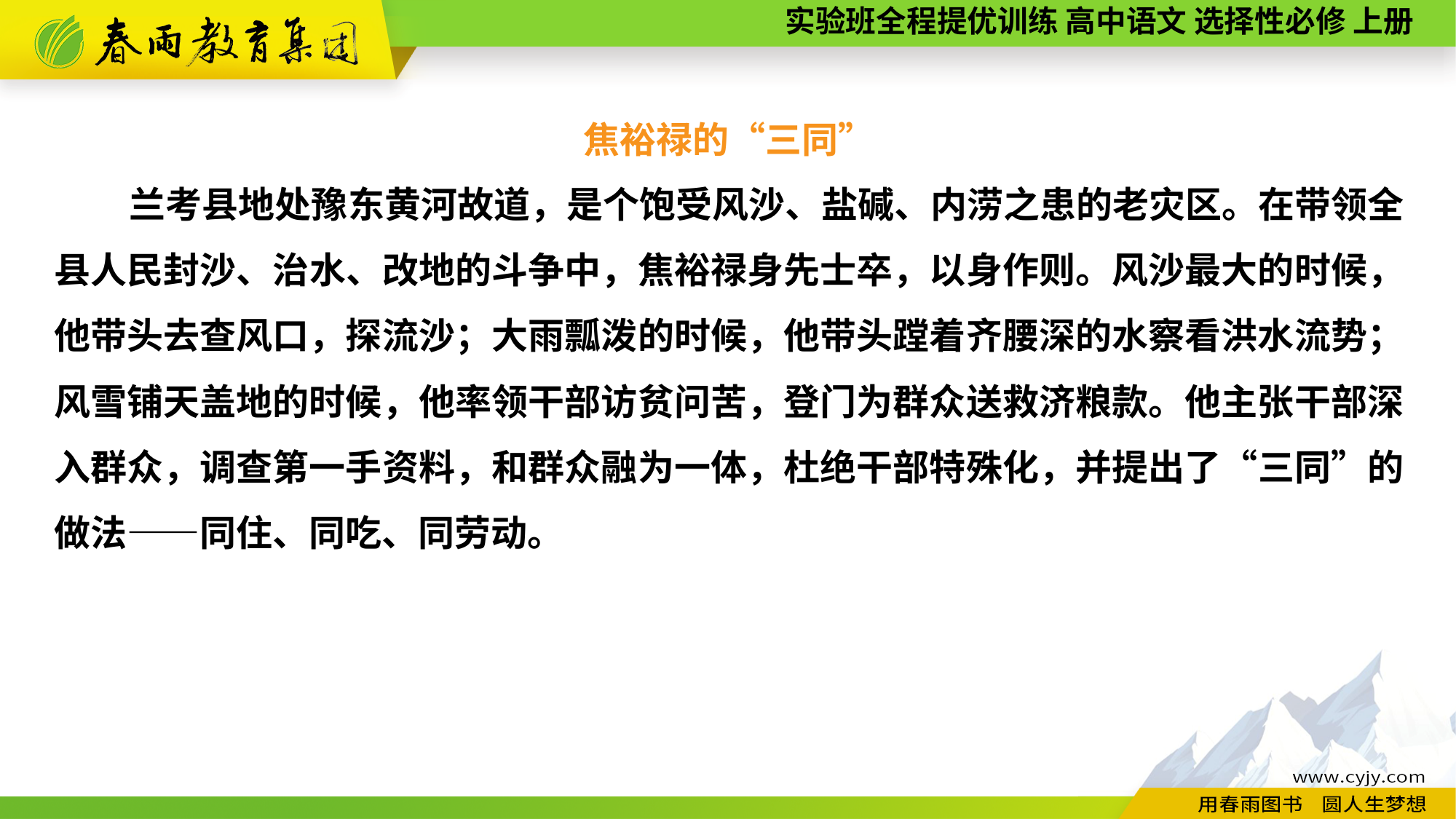

焦裕禄的“三同”
兰考县地处豫东黄河故道，是个饱受风沙、盐碱、内涝之患的老灾区。在带领全县人民封沙、治水、改地的斗争中，焦裕禄身先士卒，以身作则。风沙最大的时候，他带头去查风口，探流沙；大雨瓢泼的时候，他带头蹚着齐腰深的水察看洪水流势；风雪铺天盖地的时候，他率领干部访贫问苦，登门为群众送救济粮款。他主张干部深入群众，调查第一手资料，和群众融为一体，杜绝干部特殊化，并提出了“三同”的做法——同住、同吃、同劳动。